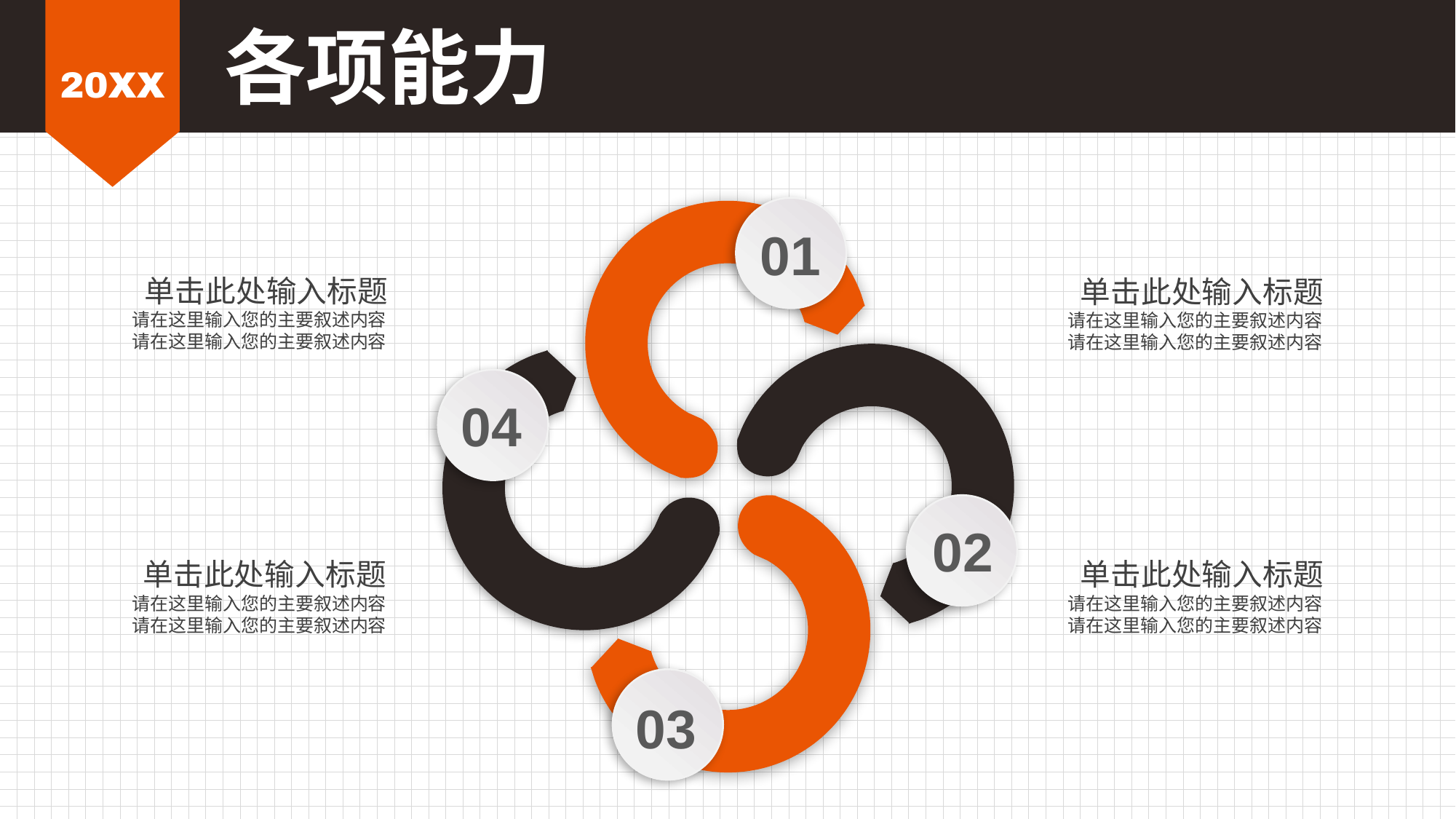

各项能力

20XX

01

04

02

03
 单击此处输入标题
请在这里输入您的主要叙述内容
请在这里输入您的主要叙述内容

 单击此处输入标题
请在这里输入您的主要叙述内容
请在这里输入您的主要叙述内容

 单击此处输入标题
请在这里输入您的主要叙述内容
请在这里输入您的主要叙述内容

 单击此处输入标题
请在这里输入您的主要叙述内容
请在这里输入您的主要叙述内容